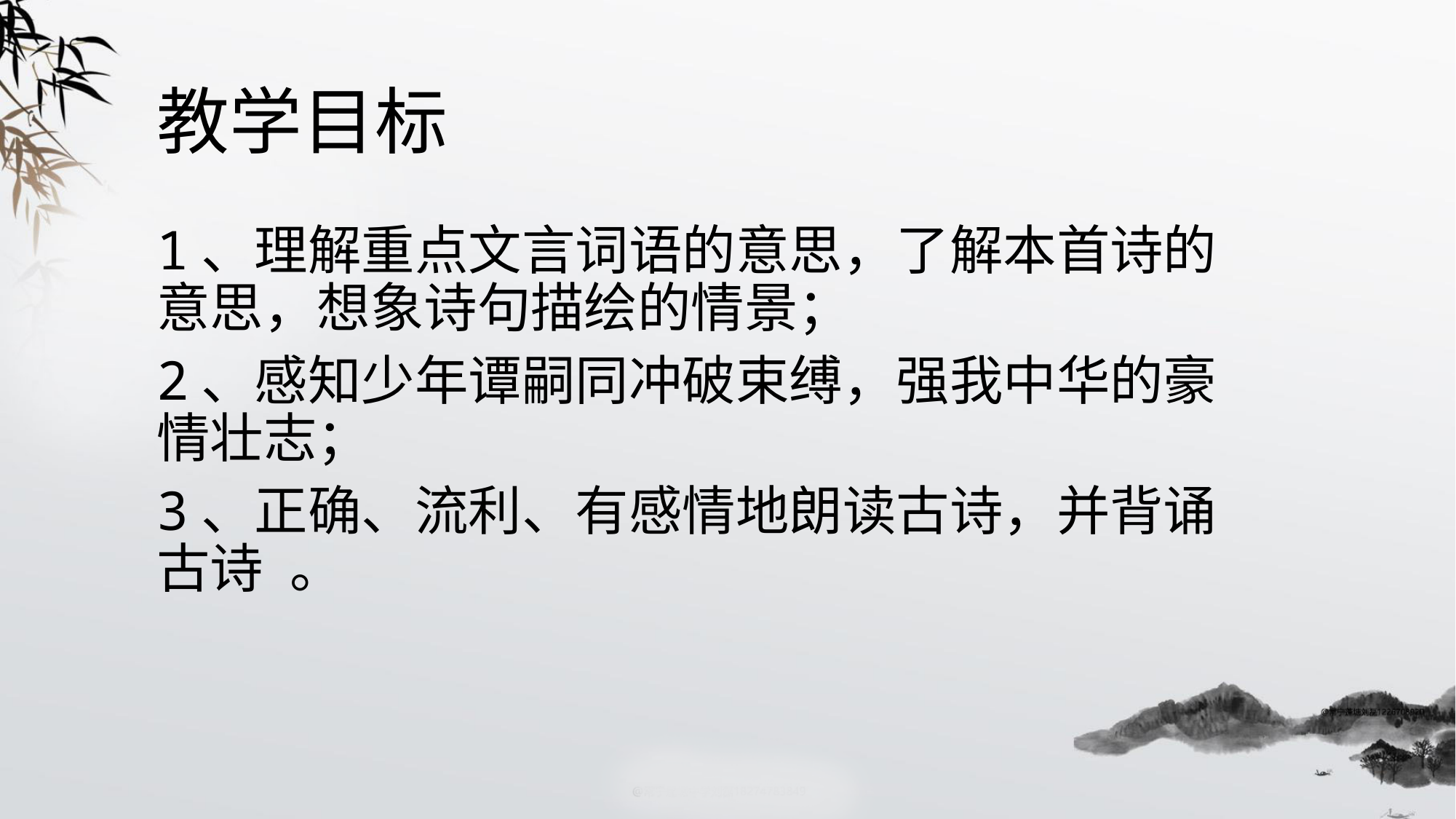

# 教学目标
1、理解重点文言词语的意思，了解本首诗的意思，想象诗句描绘的情景；
2、感知少年谭嗣同冲破束缚，强我中华的豪情壮志；
3、正确、流利、有感情地朗读古诗，并背诵古诗 。